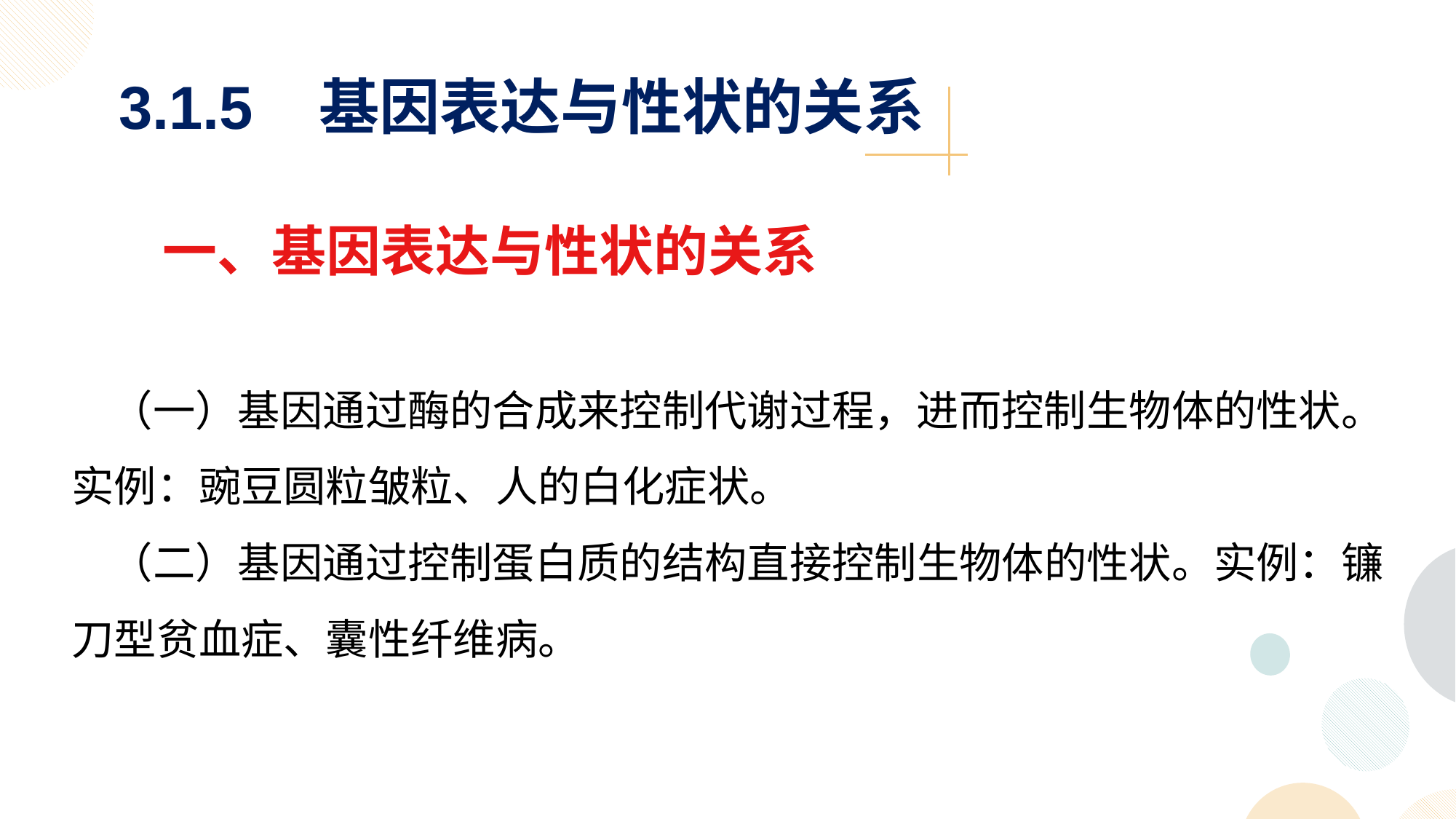

3.1.5   基因表达与性状的关系
一、基因表达与性状的关系
   （一）基因通过酶的合成来控制代谢过程，进而控制生物体的性状。实例：豌豆圆粒皱粒、人的白化症状。
   （二）基因通过控制蛋白质的结构直接控制生物体的性状。实例：镰刀型贫血症、囊性纤维病。